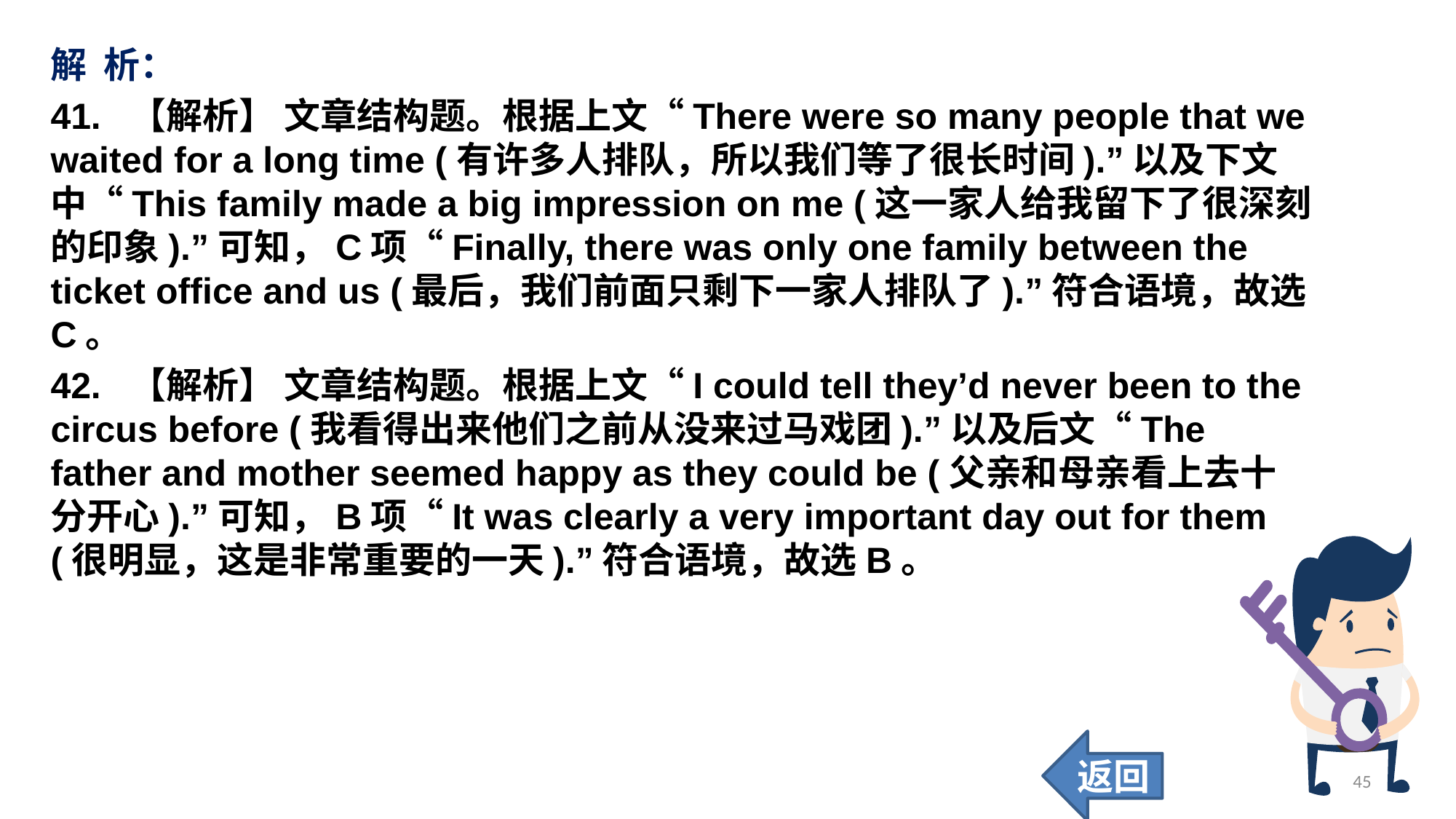

解  析：
41.  【解析】 文章结构题。根据上文“There were so many people that we waited for a long time (有许多人排队，所以我们等了很长时间).”以及下文中“This family made a big impression on me (这一家人给我留下了很深刻的印象).”可知，C项“Finally, there was only one family between the ticket office and us (最后，我们前面只剩下一家人排队了).”符合语境，故选C。
42.  【解析】 文章结构题。根据上文“I could tell they’d never been to the circus before (我看得出来他们之前从没来过马戏团).”以及后文“The father and mother seemed happy as they could be (父亲和母亲看上去十分开心).”可知，B项“It was clearly a very important day out for them (很明显，这是非常重要的一天).”符合语境，故选B。

返回
45